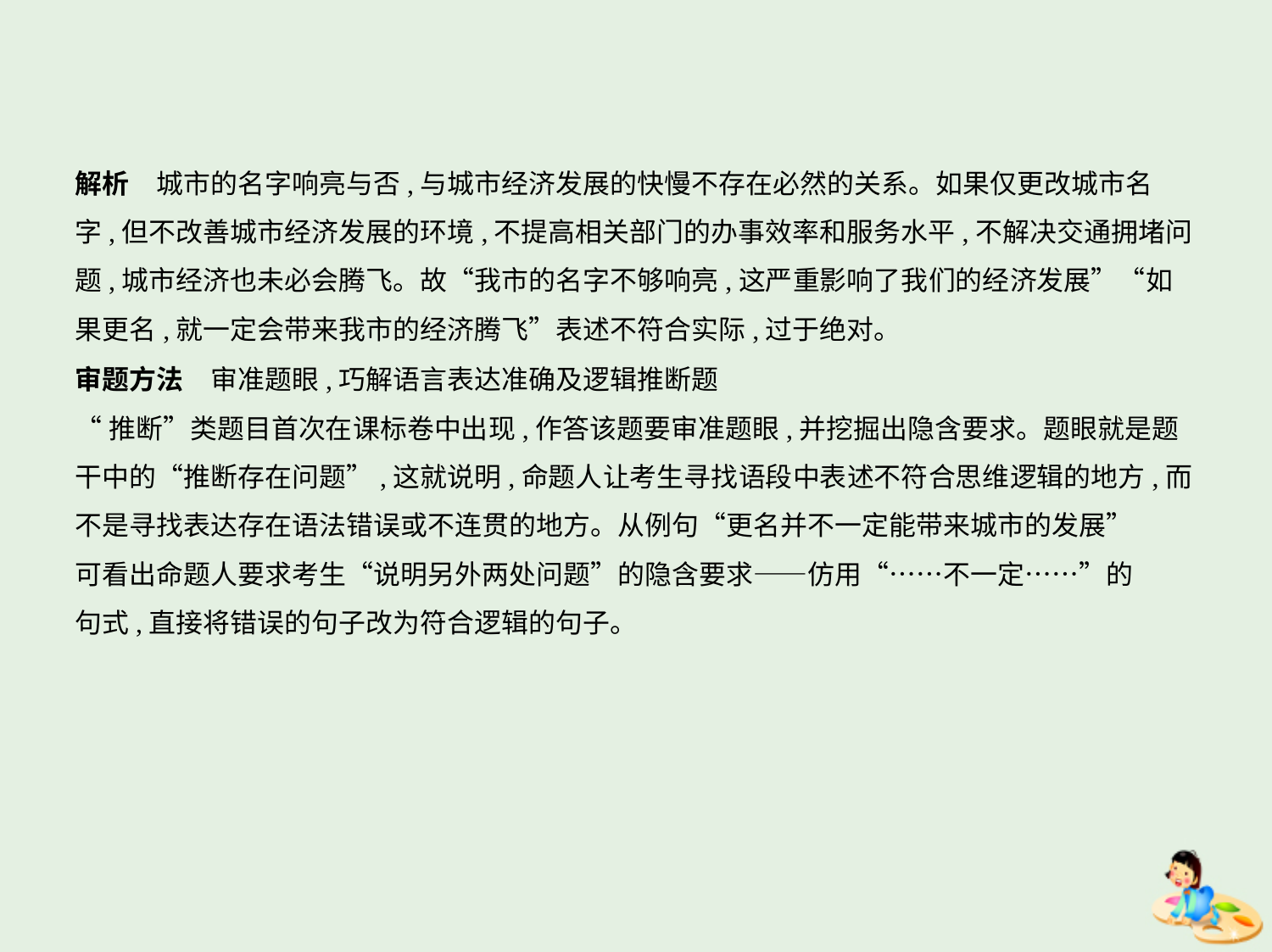

解析　城市的名字响亮与否,与城市经济发展的快慢不存在必然的关系。如果仅更改城市名
字,但不改善城市经济发展的环境,不提高相关部门的办事效率和服务水平,不解决交通拥堵问
题,城市经济也未必会腾飞。故“我市的名字不够响亮,这严重影响了我们的经济发展”“如
果更名,就一定会带来我市的经济腾飞”表述不符合实际,过于绝对。
审题方法　审准题眼,巧解语言表达准确及逻辑推断题
“推断”类题目首次在课标卷中出现,作答该题要审准题眼,并挖掘出隐含要求。题眼就是题
干中的“推断存在问题”,这就说明,命题人让考生寻找语段中表述不符合思维逻辑的地方,而
不是寻找表达存在语法错误或不连贯的地方。从例句“更名并不一定能带来城市的发展”
可看出命题人要求考生“说明另外两处问题”的隐含要求——仿用“……不一定……”的
句式,直接将错误的句子改为符合逻辑的句子。